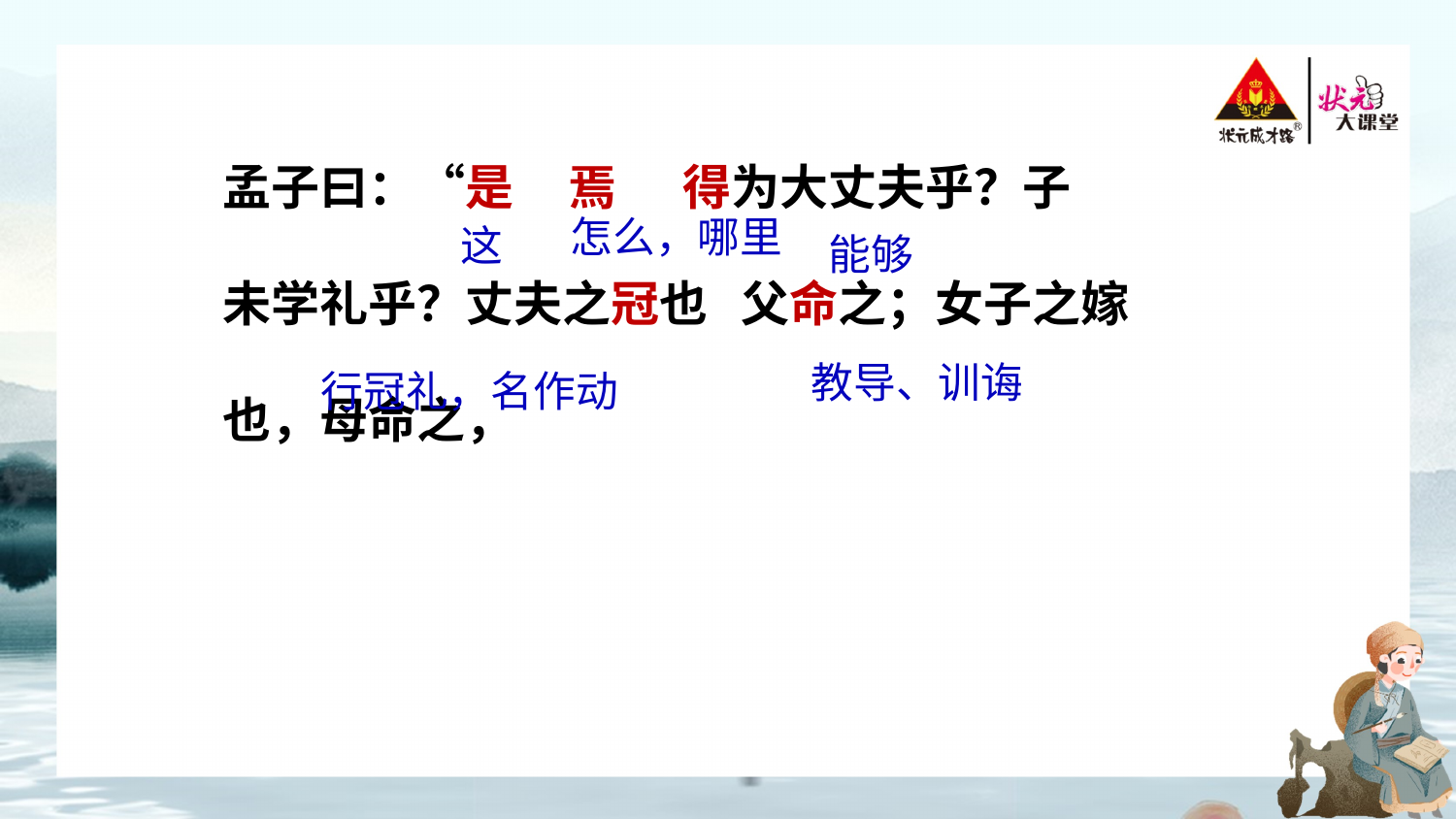

孟子曰：“是     焉      得为大丈夫乎？子

未学礼乎？丈夫之冠也   父命之；女子之嫁

也，母命之，

怎么，哪里
 这
能够
教导、训诲
行冠礼，名作动